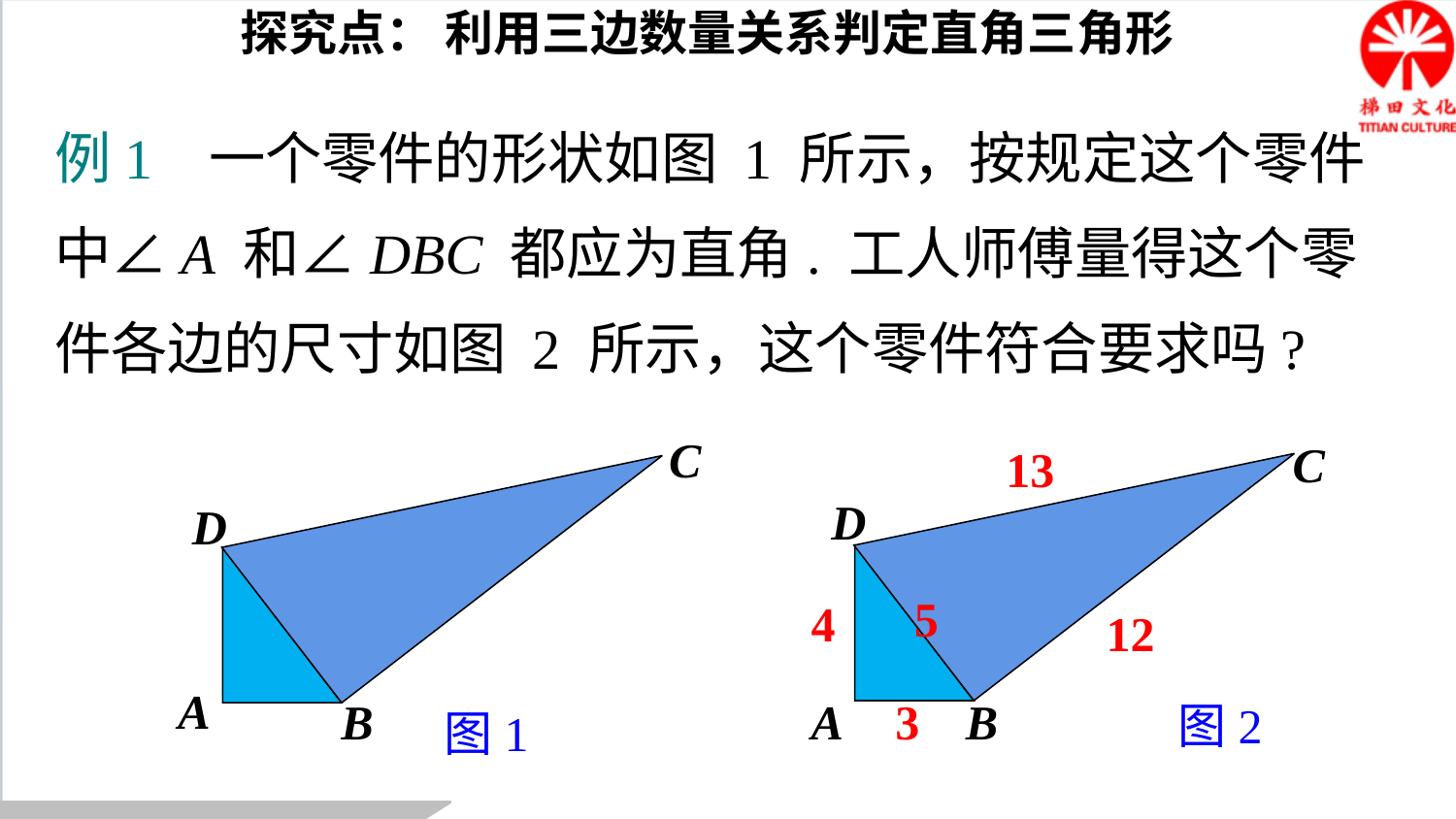

探究点： 利用三边数量关系判定直角三角形
例1   一个零件的形状如图 1 所示，按规定这个零件中∠A 和∠DBC 都应为直角. 工人师傅量得这个零件各边的尺寸如图 2 所示，这个零件符合要求吗?

C
C
13
D
D

5
4
12
A
3
B
B
A
图2
图1